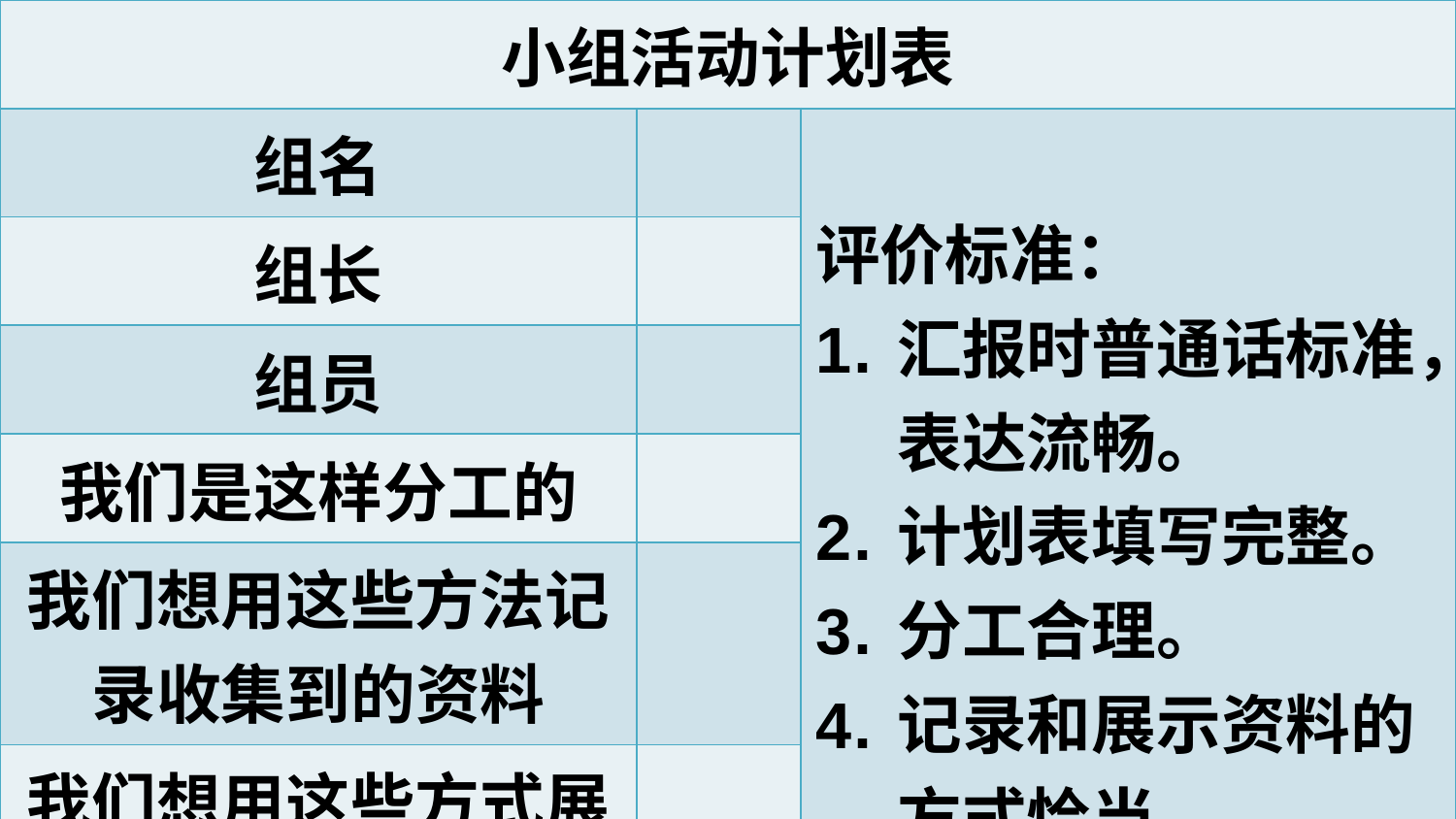

| 小组活动计划表 |  |  |
| --- | --- | --- |
| 组名 |  | 评价标准： 汇报时普通话标准，表达流畅。 计划表填写完整。 分工合理。 记录和展示资料的方式恰当。 |
| 组长 |  |  |
| 组员 |  |  |
| 我们是这样分工的 |  |  |
| 我们想用这些方法记录收集到的资料 |  |  |
| 我们想用这些方式展示我们收集到的资料 |  |  |